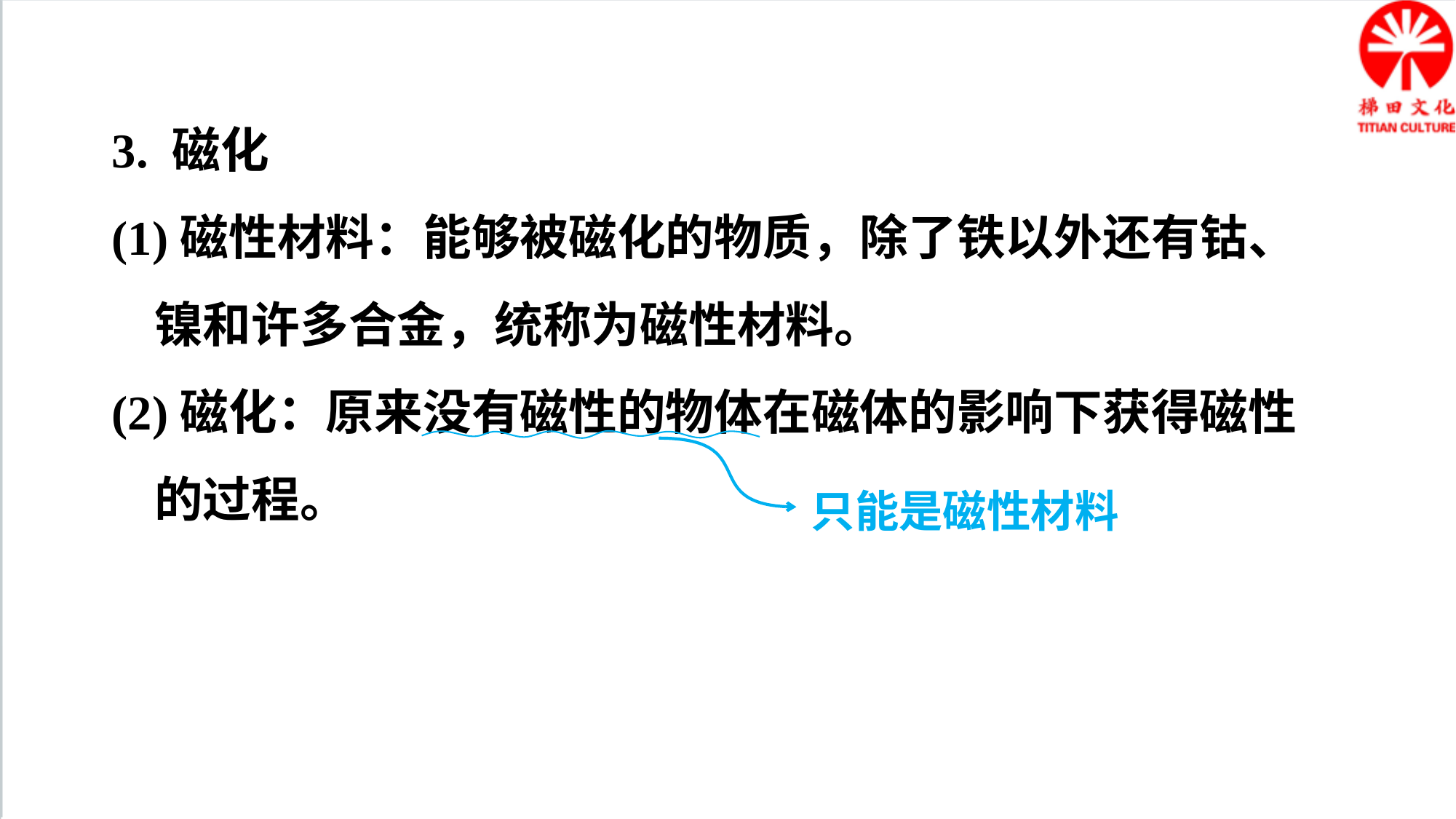

3. 磁化
(1)磁性材料：能够被磁化的物质，除了铁以外还有钴、镍和许多合金，统称为磁性材料。
(2)磁化：原来没有磁性的物体在磁体的影响下获得磁性的过程。

只能是磁性材料